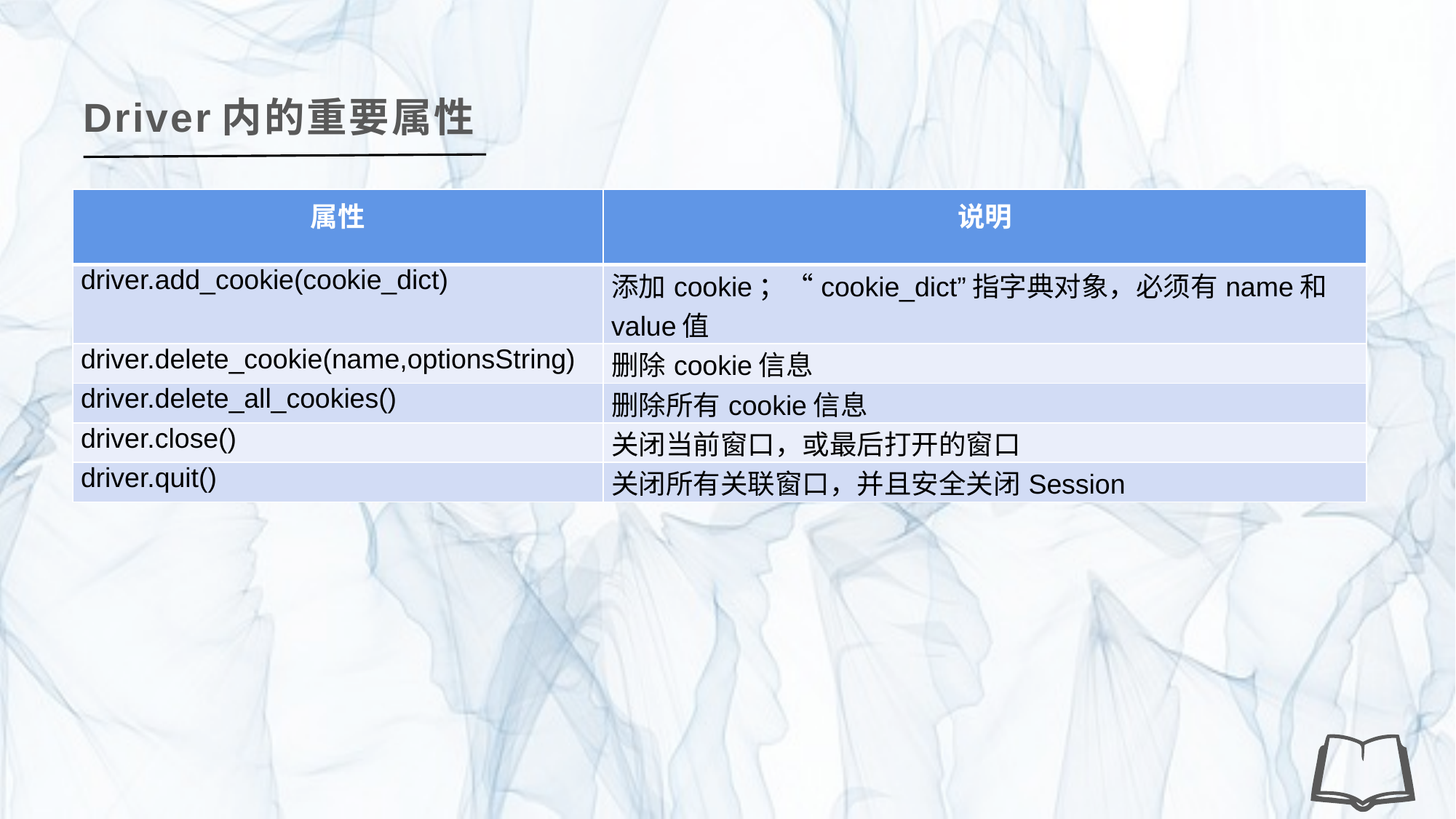

Driver内的重要属性
| 属性 | 说明 |
| --- | --- |
| driver.add\_cookie(cookie\_dict) | 添加cookie；“cookie\_dict”指字典对象，必须有name和value值 |
| driver.delete\_cookie(name,optionsString) | 删除cookie信息 |
| driver.delete\_all\_cookies() | 删除所有cookie信息 |
| driver.close() | 关闭当前窗口，或最后打开的窗口 |
| driver.quit() | 关闭所有关联窗口，并且安全关闭Session |

8